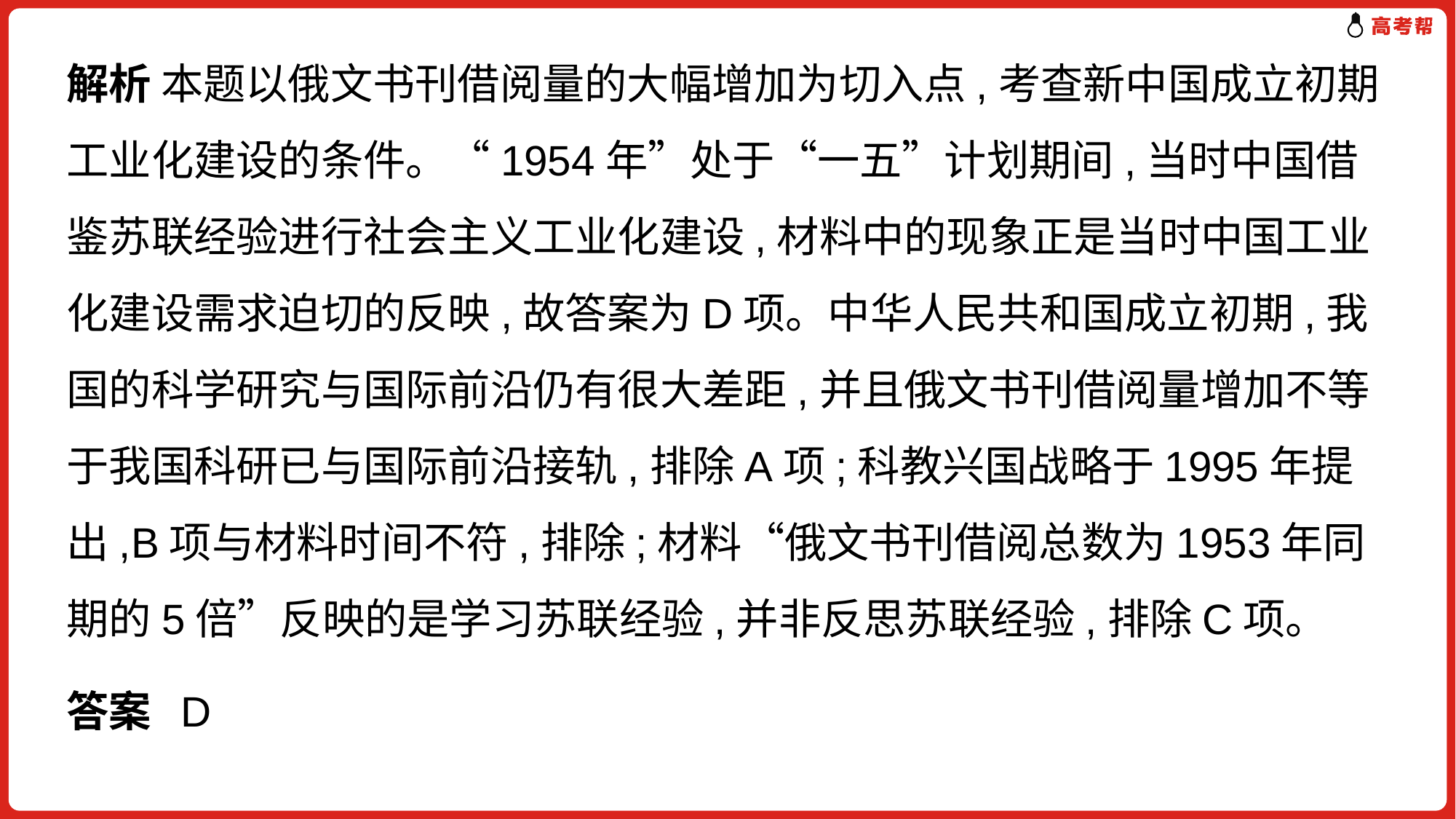

解析 本题以俄文书刊借阅量的大幅增加为切入点,考查新中国成立初期工业化建设的条件。“1954年”处于“一五”计划期间,当时中国借鉴苏联经验进行社会主义工业化建设,材料中的现象正是当时中国工业化建设需求迫切的反映,故答案为D项。中华人民共和国成立初期,我国的科学研究与国际前沿仍有很大差距,并且俄文书刊借阅量增加不等于我国科研已与国际前沿接轨,排除A项;科教兴国战略于1995年提出,B项与材料时间不符,排除;材料“俄文书刊借阅总数为1953年同期的5倍”反映的是学习苏联经验,并非反思苏联经验,排除C项。
答案  D